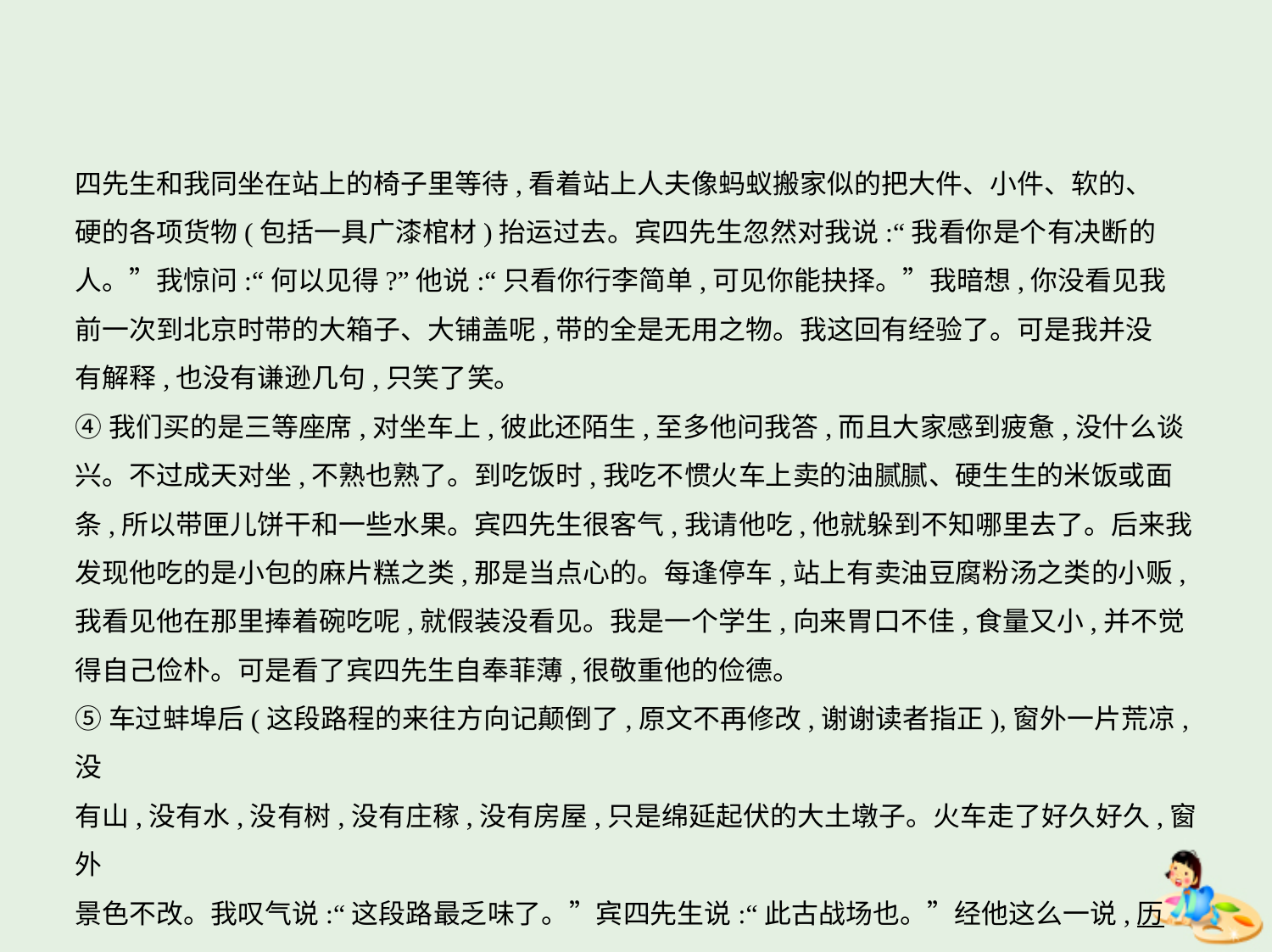

四先生和我同坐在站上的椅子里等待,看着站上人夫像蚂蚁搬家似的把大件、小件、软的、
硬的各项货物(包括一具广漆棺材)抬运过去。宾四先生忽然对我说:“我看你是个有决断的
人。”我惊问:“何以见得?”他说:“只看你行李简单,可见你能抉择。”我暗想,你没看见我
前一次到北京时带的大箱子、大铺盖呢,带的全是无用之物。我这回有经验了。可是我并没
有解释,也没有谦逊几句,只笑了笑。
④我们买的是三等座席,对坐车上,彼此还陌生,至多他问我答,而且大家感到疲惫,没什么谈
兴。不过成天对坐,不熟也熟了。到吃饭时,我吃不惯火车上卖的油腻腻、硬生生的米饭或面
条,所以带匣儿饼干和一些水果。宾四先生很客气,我请他吃,他就躲到不知哪里去了。后来我
发现他吃的是小包的麻片糕之类,那是当点心的。每逢停车,站上有卖油豆腐粉汤之类的小贩,
我看见他在那里捧着碗吃呢,就假装没看见。我是一个学生,向来胃口不佳,食量又小,并不觉
得自己俭朴。可是看了宾四先生自奉菲薄,很敬重他的俭德。
⑤车过蚌埠后(这段路程的来往方向记颠倒了,原文不再修改,谢谢读者指正),窗外一片荒凉,没
有山,没有水,没有树,没有庄稼,没有房屋,只是绵延起伏的大土墩子。火车走了好久好久,窗外
景色不改。我叹气说:“这段路最乏味了。”宾四先生说:“此古战场也。”经他这么一说,历